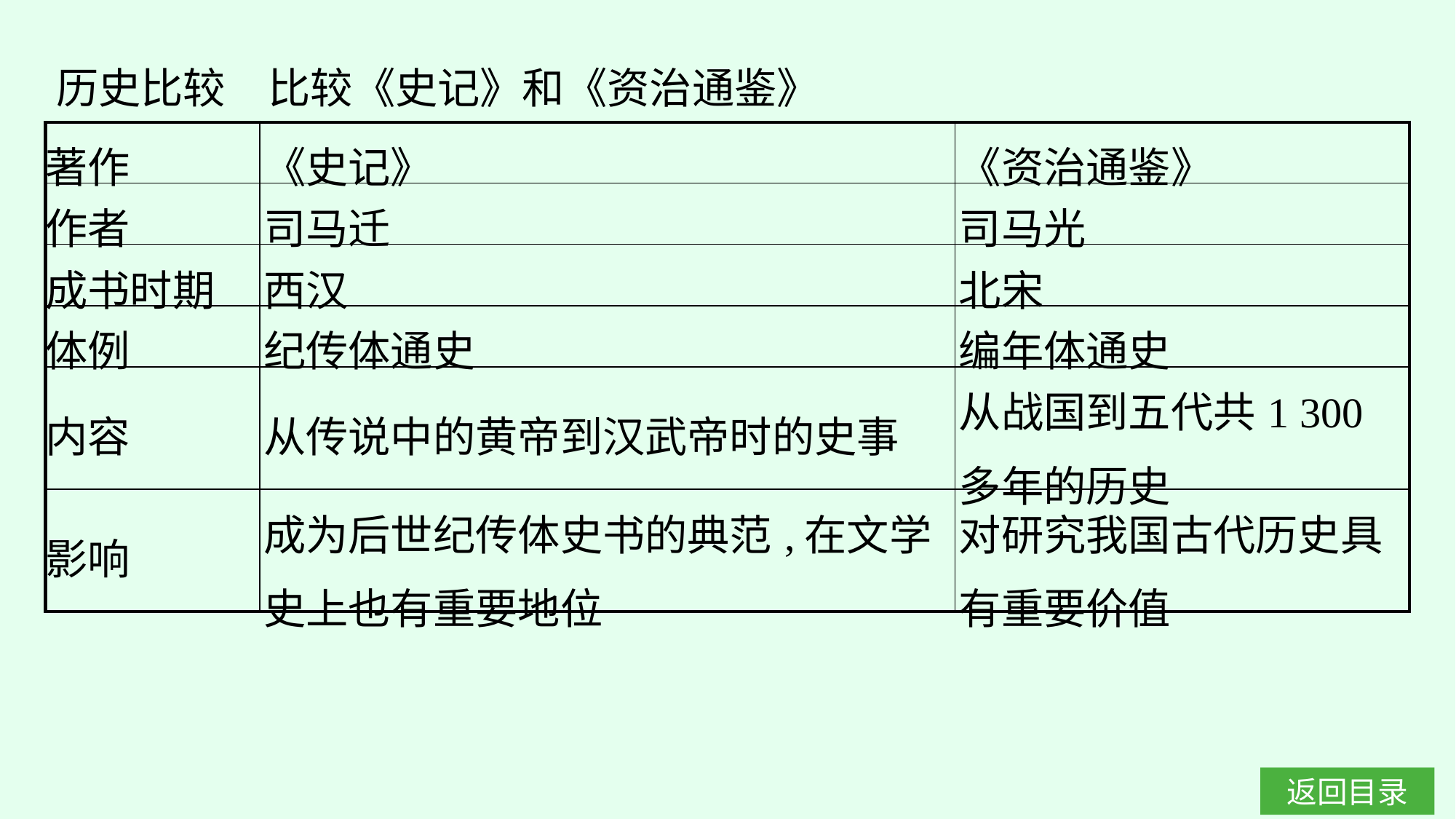

历史比较　比较《史记》和《资治通鉴》
| 著作 | 《史记》 | 《资治通鉴》 |
| --- | --- | --- |
| 作者 | 司马迁 | 司马光 |
| 成书时期 | 西汉 | 北宋 |
| 体例 | 纪传体通史 | 编年体通史 |
| 内容 | 从传说中的黄帝到汉武帝时的史事 | 从战国到五代共1 300多年的历史 |
| 影响 | 成为后世纪传体史书的典范,在文学史上也有重要地位 | 对研究我国古代历史具有重要价值 |